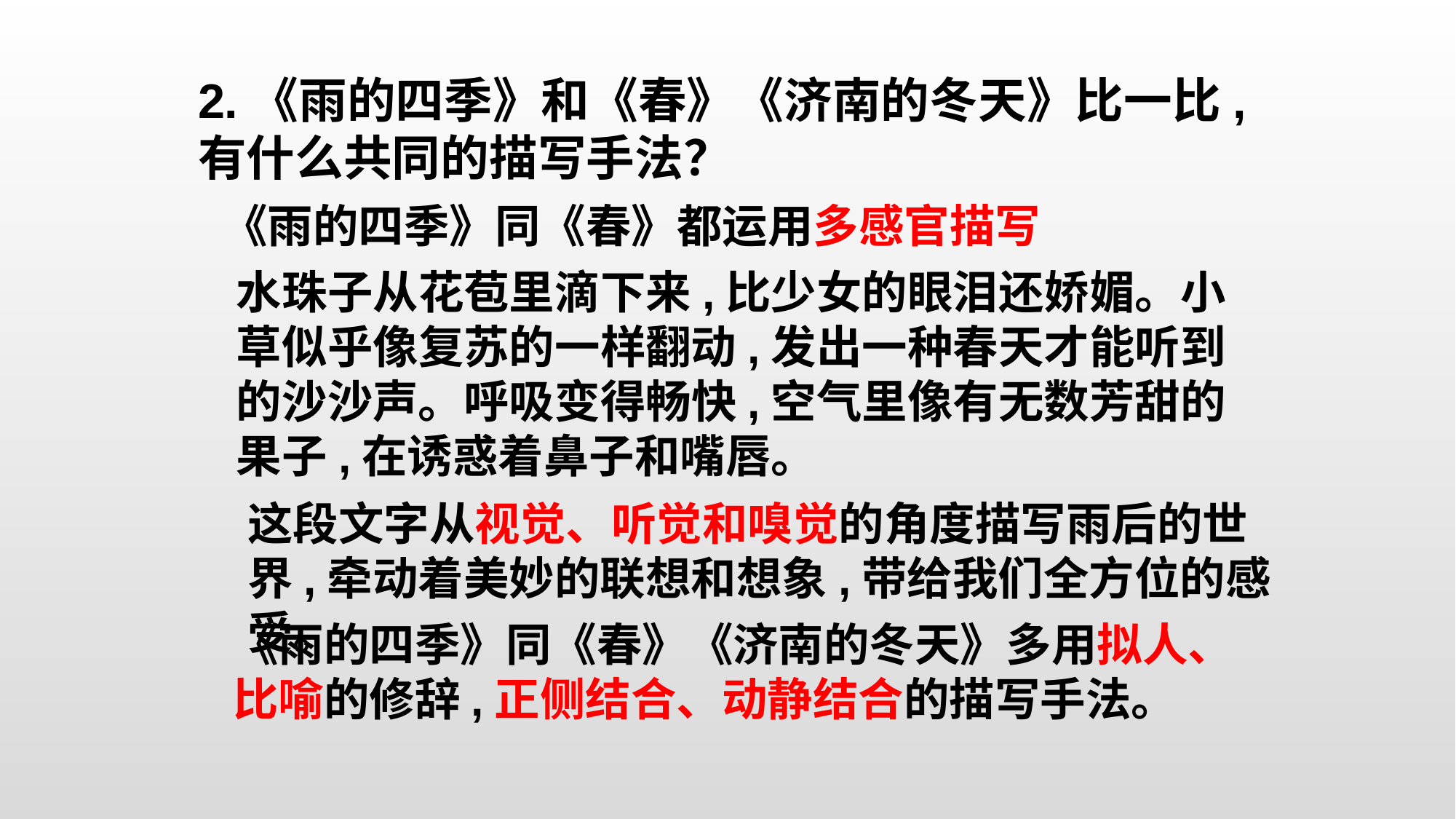

2.《雨的四季》和《春》《济南的冬天》比一比,有什么共同的描写手法？
《雨的四季》同《春》都运用多感官描写
水珠子从花苞里滴下来,比少女的眼泪还娇媚。小草似乎像复苏的一样翻动,发出一种春天才能听到的沙沙声。呼吸变得畅快,空气里像有无数芳甜的果子,在诱惑着鼻子和嘴唇。
这段文字从视觉、听觉和嗅觉的角度描写雨后的世界,牵动着美妙的联想和想象,带给我们全方位的感受。
《雨的四季》同《春》《济南的冬天》多用拟人、比喻的修辞,正侧结合、动静结合的描写手法。